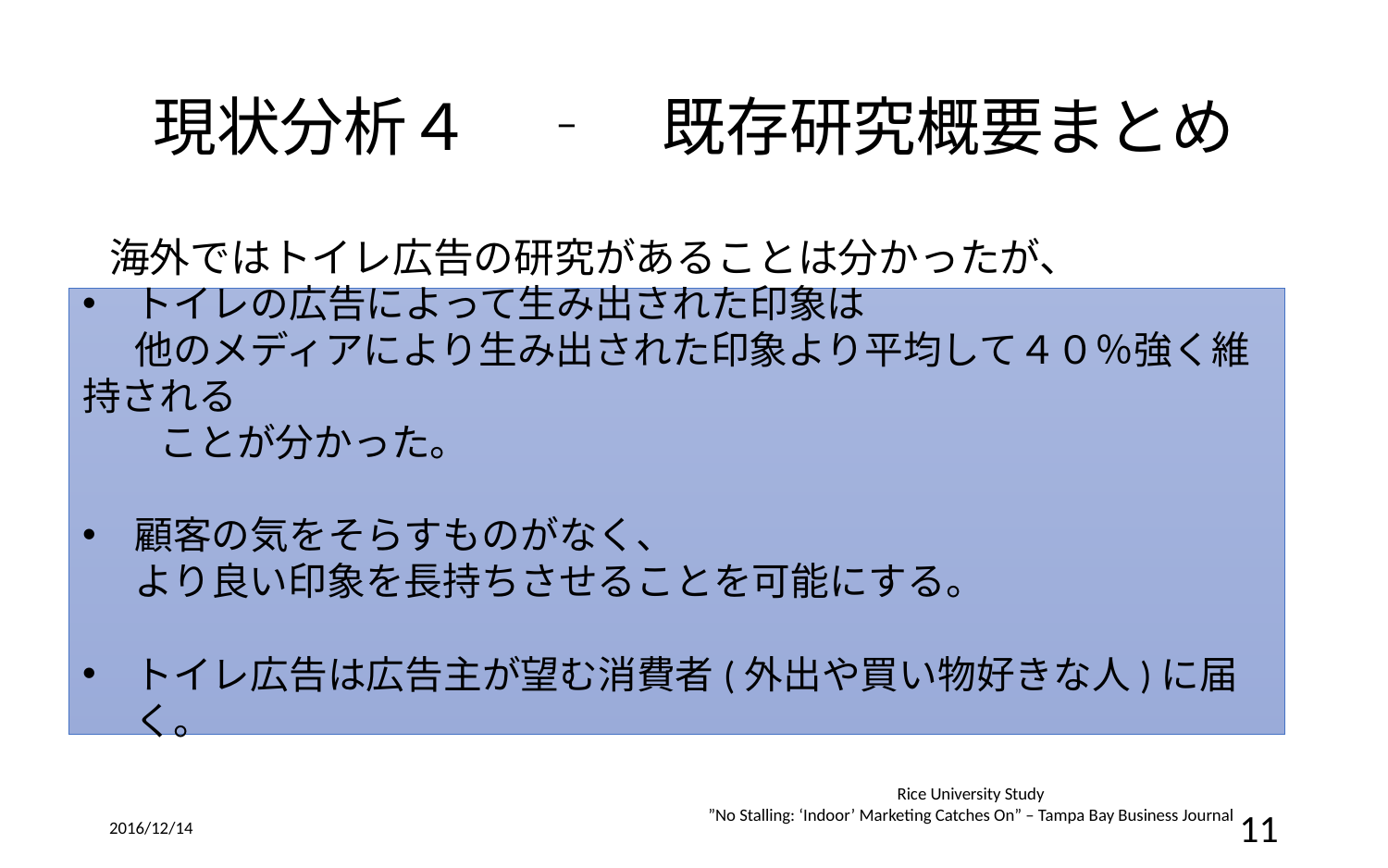

# 現状分析４　‐　既存研究概要まとめ
海外ではトイレ広告の研究があることは分かったが、
原文を読むことは出来なかった。

トイレの広告によって生み出された印象は
     他のメディアにより生み出された印象より平均して４０％強く維持される
　　ことが分かった。

顧客の気をそらすものがなく、
     より良い印象を長持ちさせることを可能にする。

トイレ広告は広告主が望む消費者(外出や買い物好きな人)に届く。
Rice University Study
”No Stalling: ‘Indoor’ Marketing Catches On” – Tampa Bay Business Journal

2016/12/14
11